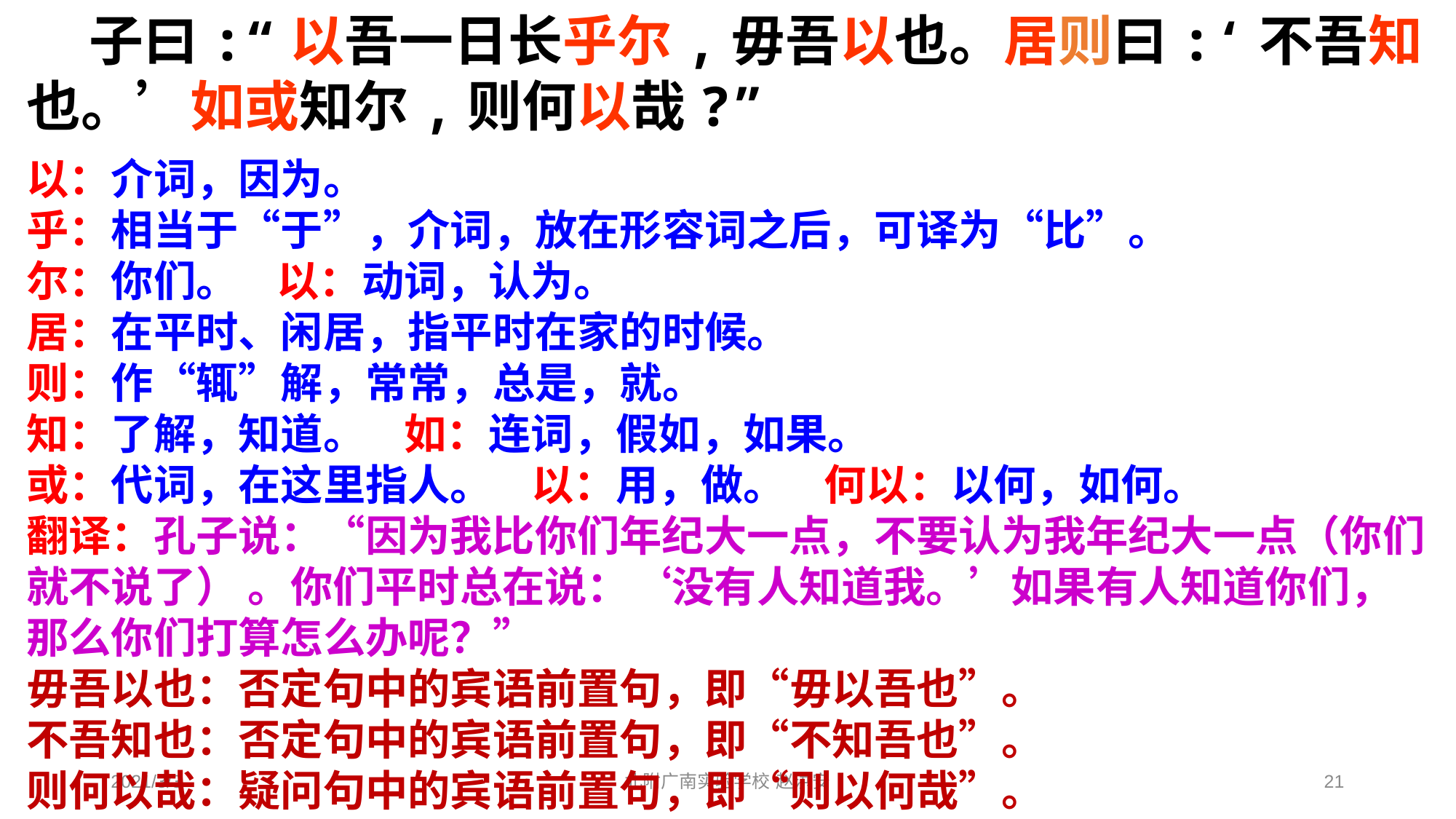

子曰:“以吾一日长乎尔,毋吾以也。居则曰:‘不吾知也。’如或知尔,则何以哉?”
以：介词，因为。
乎：相当于“于”，介词，放在形容词之后，可译为“比”。
尔：你们。    以：动词，认为。
居：在平时、闲居，指平时在家的时候。
则：作“辄”解，常常，总是，就。
知：了解，知道。    如：连词，假如，如果。
或：代词，在这里指人。    以：用，做。    何以：以何，如何。
翻译：孔子说：“因为我比你们年纪大一点，不要认为我年纪大一点（你们就不说了） 。你们平时总在说：‘没有人知道我。’如果有人知道你们，那么你们打算怎么办呢？”
毋吾以也：否定句中的宾语前置句，即“毋以吾也”。
不吾知也：否定句中的宾语前置句，即“不知吾也”。
则何以哉：疑问句中的宾语前置句，即“则以何哉”。
2021/3/3
北附广南实验学校 赵洪安
21